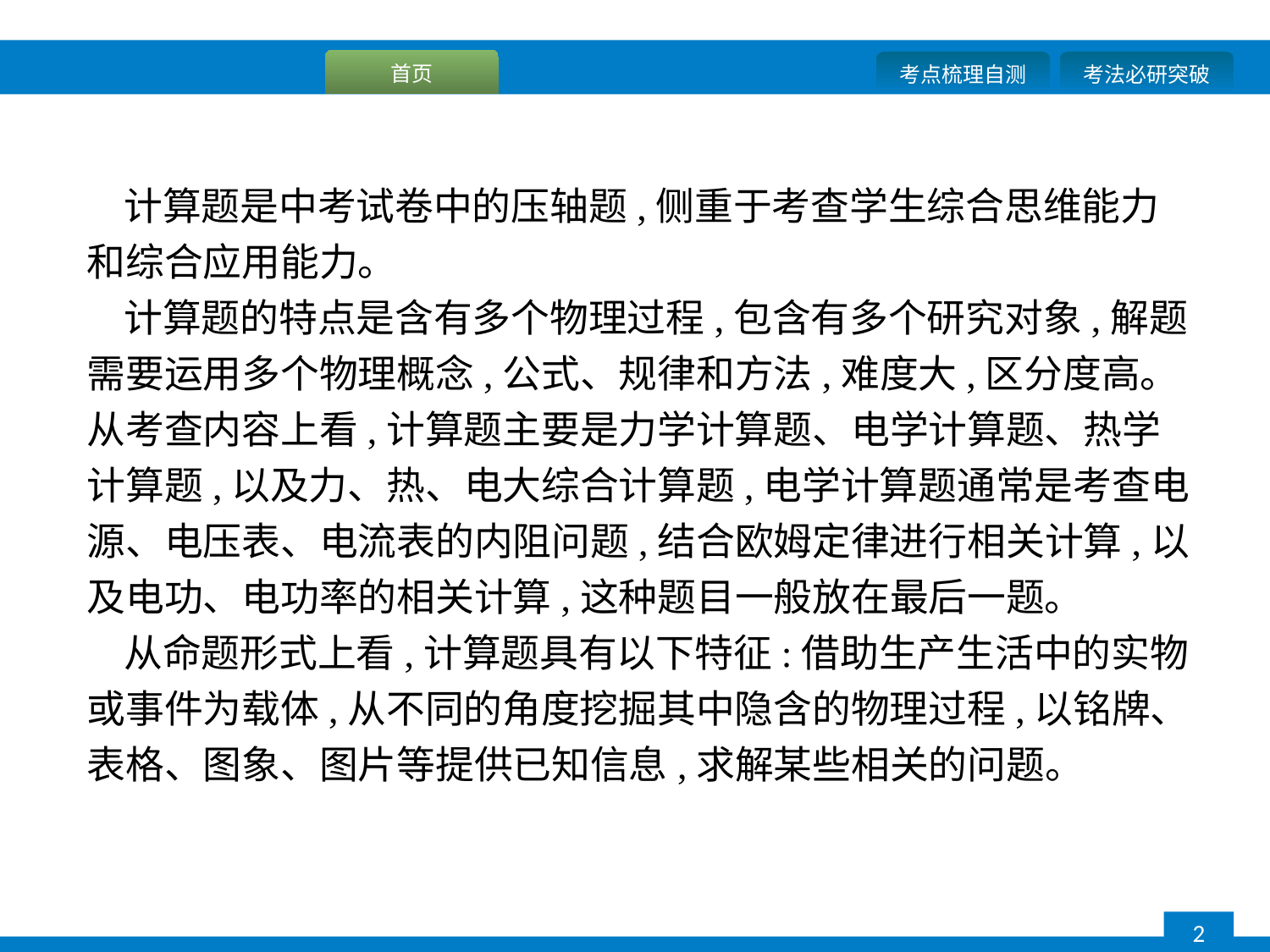

计算题是中考试卷中的压轴题,侧重于考查学生综合思维能力和综合应用能力。
计算题的特点是含有多个物理过程,包含有多个研究对象,解题需要运用多个物理概念,公式、规律和方法,难度大,区分度高。从考查内容上看,计算题主要是力学计算题、电学计算题、热学计算题,以及力、热、电大综合计算题,电学计算题通常是考查电源、电压表、电流表的内阻问题,结合欧姆定律进行相关计算,以及电功、电功率的相关计算,这种题目一般放在最后一题。
从命题形式上看,计算题具有以下特征:借助生产生活中的实物或事件为载体,从不同的角度挖掘其中隐含的物理过程,以铭牌、表格、图象、图片等提供已知信息,求解某些相关的问题。